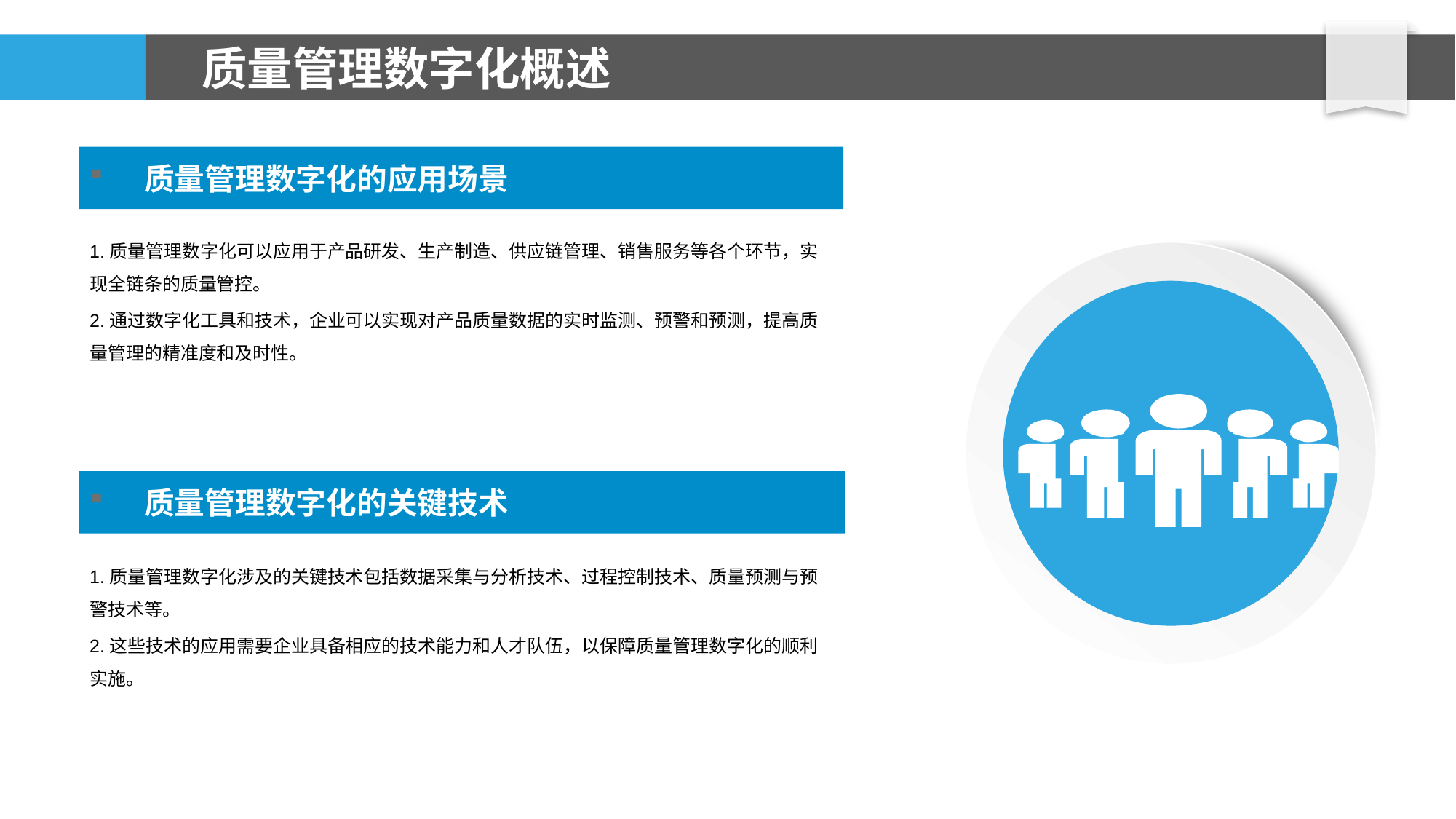

# 质量管理数字化概述
质量管理数字化的应用场景
1.质量管理数字化可以应用于产品研发、生产制造、供应链管理、销售服务等各个环节，实现全链条的质量管控。
2.通过数字化工具和技术，企业可以实现对产品质量数据的实时监测、预警和预测，提高质量管理的精准度和及时性。

质量管理数字化的关键技术
1.质量管理数字化涉及的关键技术包括数据采集与分析技术、过程控制技术、质量预测与预警技术等。
2.这些技术的应用需要企业具备相应的技术能力和人才队伍，以保障质量管理数字化的顺利实施。